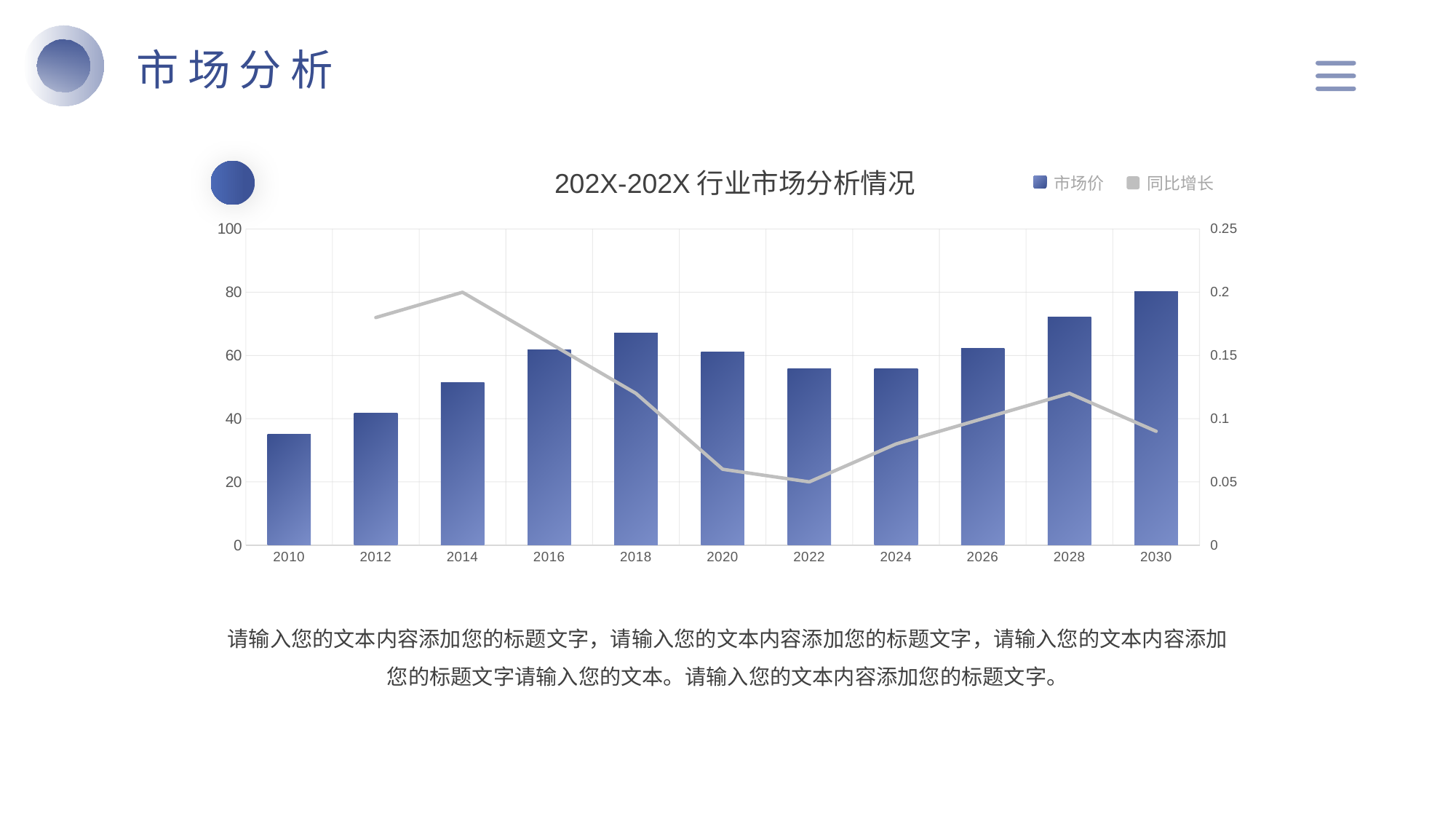

市场分析

202X-202X行业市场分析情况
市场价
同比增长

### Chart

| Category | 系列 1 | 系列 2 |
|---|---|---|
| 2010 | 34.97 | None |
| 2012 | 41.83 | 0.18 |
| 2014 | 51.5 | 0.2 |
| 2016 | 61.83 | 0.16 |
| 2018 | 67.07 | 0.12 |
| 2020 | 61.19 | 0.06 |
| 2022 | 55.91 | 0.05 |
| 2024 | 55.9 | 0.08 |
| 2026 | 62.34 | 0.1 |
| 2028 | 72.14 | 0.12 |
| 2030 | 80.25 | 0.09 |
请输入您的文本内容添加您的标题文字，请输入您的文本内容添加您的标题文字，请输入您的文本内容添加您的标题文字请输入您的文本。请输入您的文本内容添加您的标题文字。